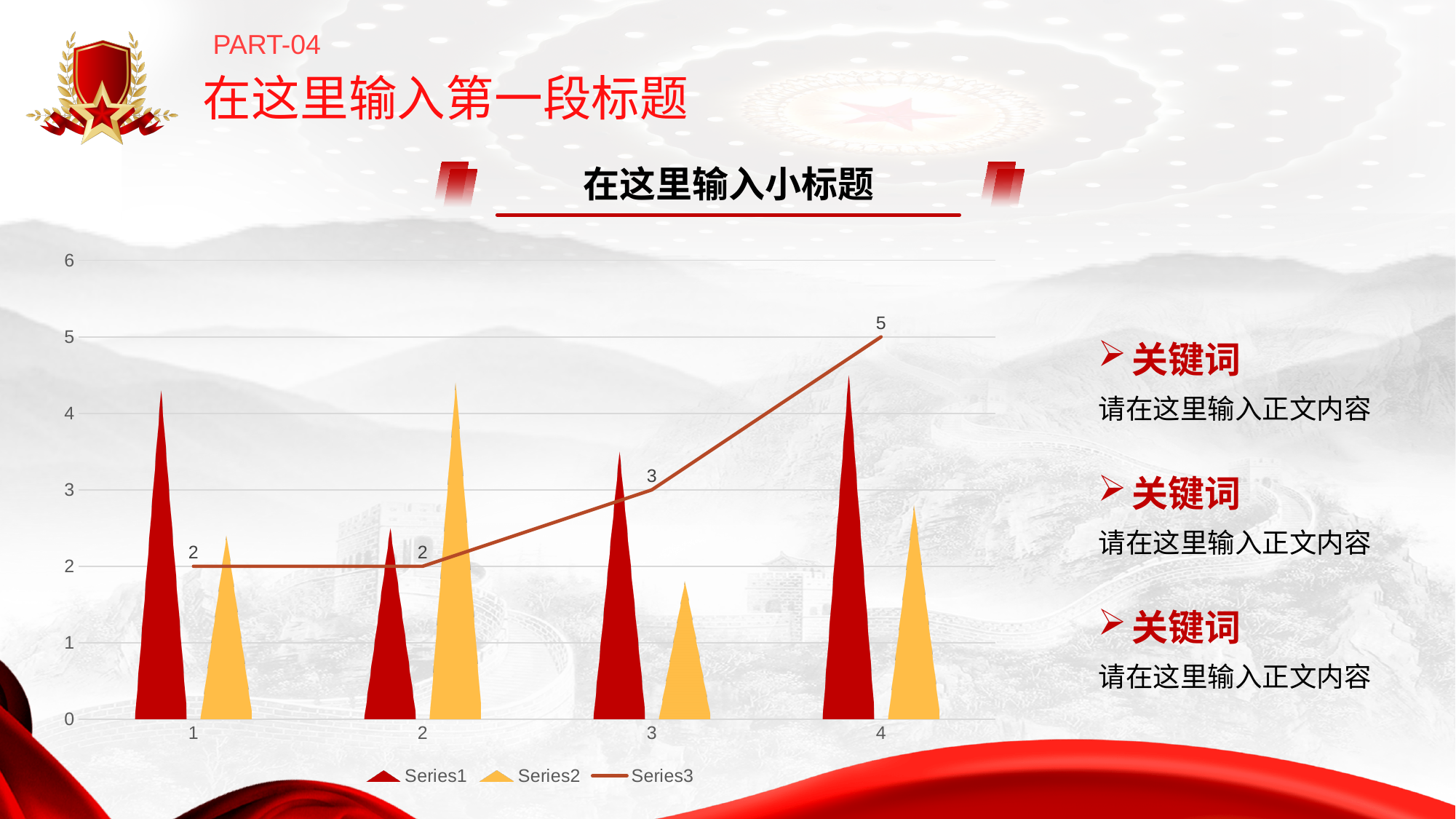

PART-04
在这里输入第一段标题
在这里输入小标题

### Chart

| Category |  |  |  |
|---|---|---|---|
关键词
请在这里输入正文内容
关键词
请在这里输入正文内容
关键词
请在这里输入正文内容